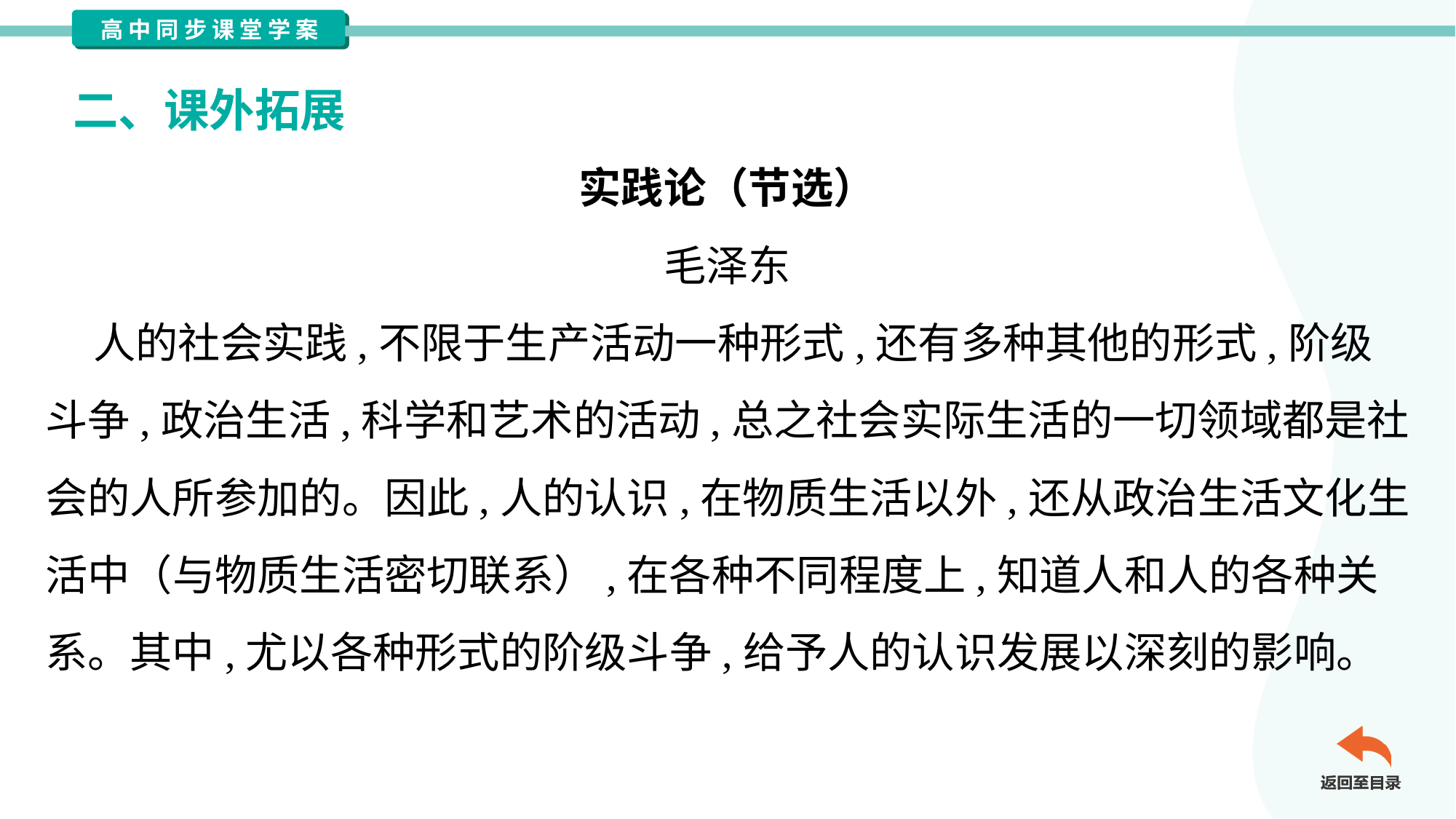

二、课外拓展
实践论（节选）
毛泽东
    人的社会实践,不限于生产活动一种形式,还有多种其他的形式,阶级
斗争,政治生活,科学和艺术的活动,总之社会实际生活的一切领域都是社
会的人所参加的。因此,人的认识,在物质生活以外,还从政治生活文化生
活中（与物质生活密切联系）,在各种不同程度上,知道人和人的各种关
系。其中,尤以各种形式的阶级斗争,给予人的认识发展以深刻的影响。